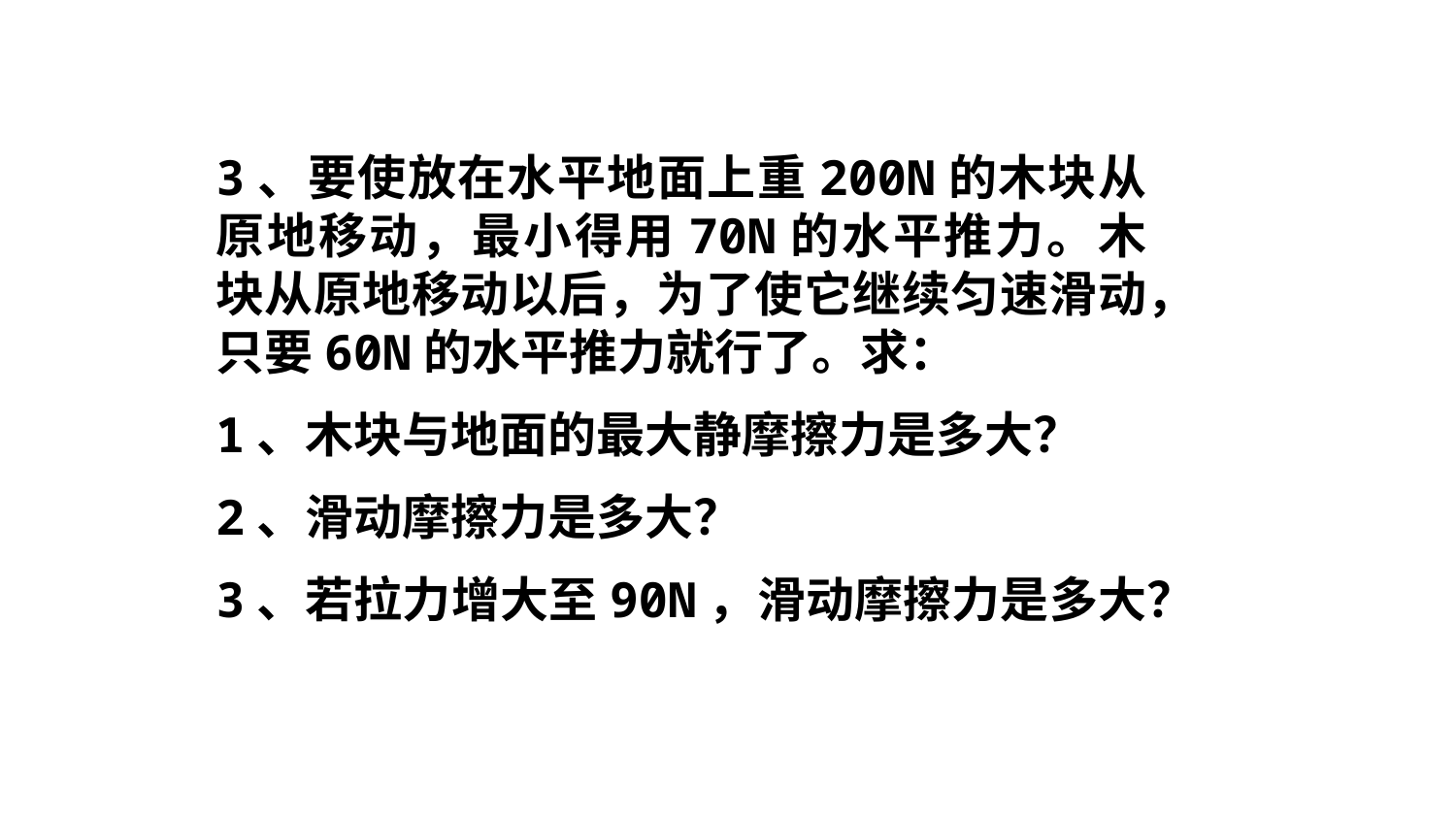

3、要使放在水平地面上重200N的木块从原地移动，最小得用70N的水平推力。木块从原地移动以后，为了使它继续匀速滑动，只要60N的水平推力就行了。求：
1、木块与地面的最大静摩擦力是多大？
2、滑动摩擦力是多大？
3、若拉力增大至90N，滑动摩擦力是多大？